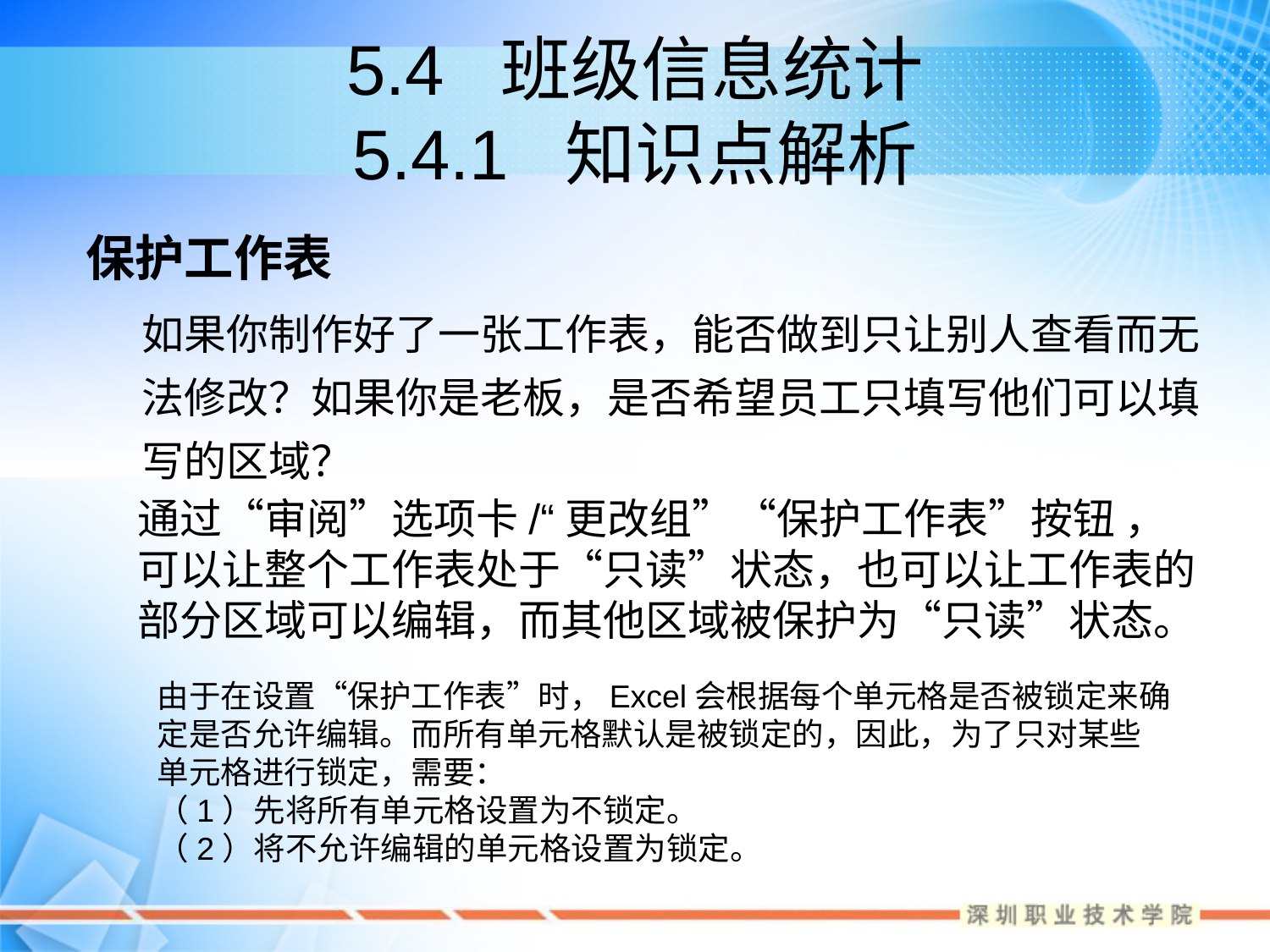

# 5.4  班级信息统计 5.4.1  知识点解析
保护工作表
如果你制作好了一张工作表，能否做到只让别人查看而无法修改？如果你是老板，是否希望员工只填写他们可以填写的区域？

通过“审阅”选项卡/“更改组”“保护工作表”按钮 ，可以让整个工作表处于“只读”状态，也可以让工作表的部分区域可以编辑，而其他区域被保护为“只读”状态。
由于在设置“保护工作表”时，Excel会根据每个单元格是否被锁定来确定是否允许编辑。而所有单元格默认是被锁定的，因此，为了只对某些单元格进行锁定，需要：
（1）先将所有单元格设置为不锁定。
（2）将不允许编辑的单元格设置为锁定。